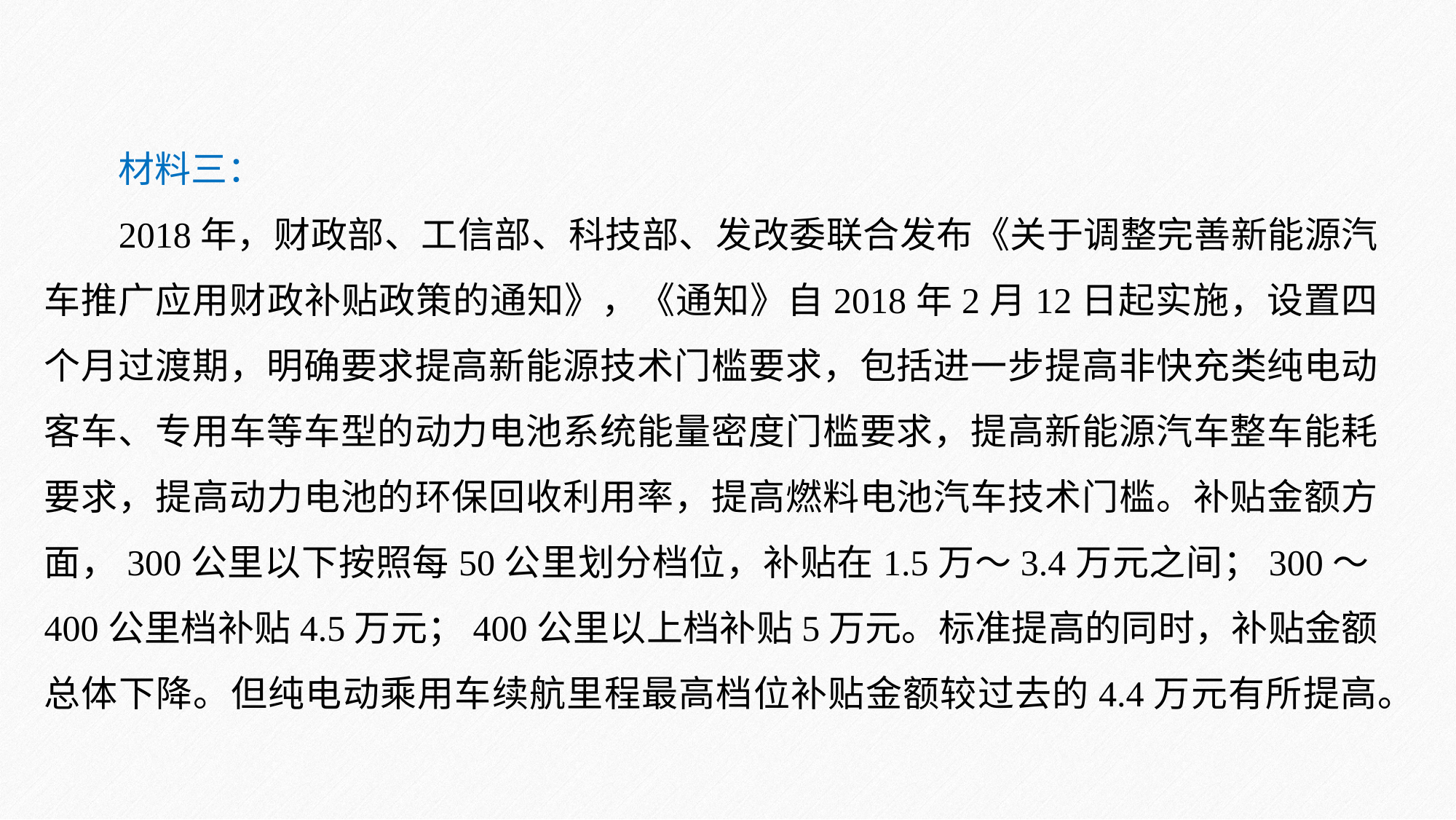

材料三：
2018年，财政部、工信部、科技部、发改委联合发布《关于调整完善新能源汽车推广应用财政补贴政策的通知》，《通知》自2018年2月12日起实施，设置四个月过渡期，明确要求提高新能源技术门槛要求，包括进一步提高非快充类纯电动客车、专用车等车型的动力电池系统能量密度门槛要求，提高新能源汽车整车能耗要求，提高动力电池的环保回收利用率，提高燃料电池汽车技术门槛。补贴金额方面，300公里以下按照每50公里划分档位，补贴在1.5万～3.4万元之间；300～400公里档补贴4.5万元；400公里以上档补贴5万元。标准提高的同时，补贴金额总体下降。但纯电动乘用车续航里程最高档位补贴金额较过去的4.4万元有所提高。